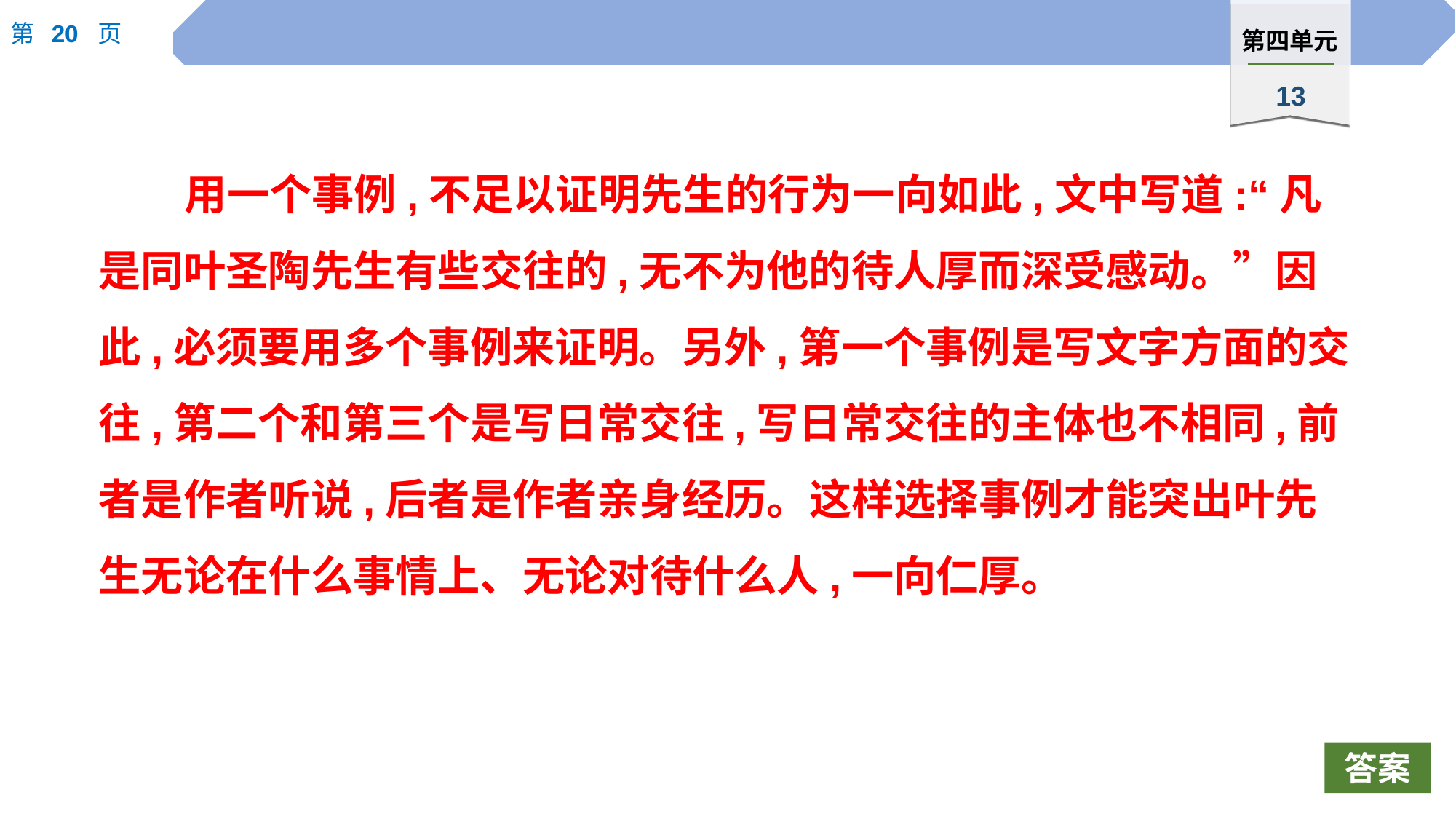

用一个事例,不足以证明先生的行为一向如此,文中写道:“凡是同叶圣陶先生有些交往的,无不为他的待人厚而深受感动。”因此,必须要用多个事例来证明。另外,第一个事例是写文字方面的交往,第二个和第三个是写日常交往,写日常交往的主体也不相同,前者是作者听说,后者是作者亲身经历。这样选择事例才能突出叶先生无论在什么事情上、无论对待什么人,一向仁厚。
答案